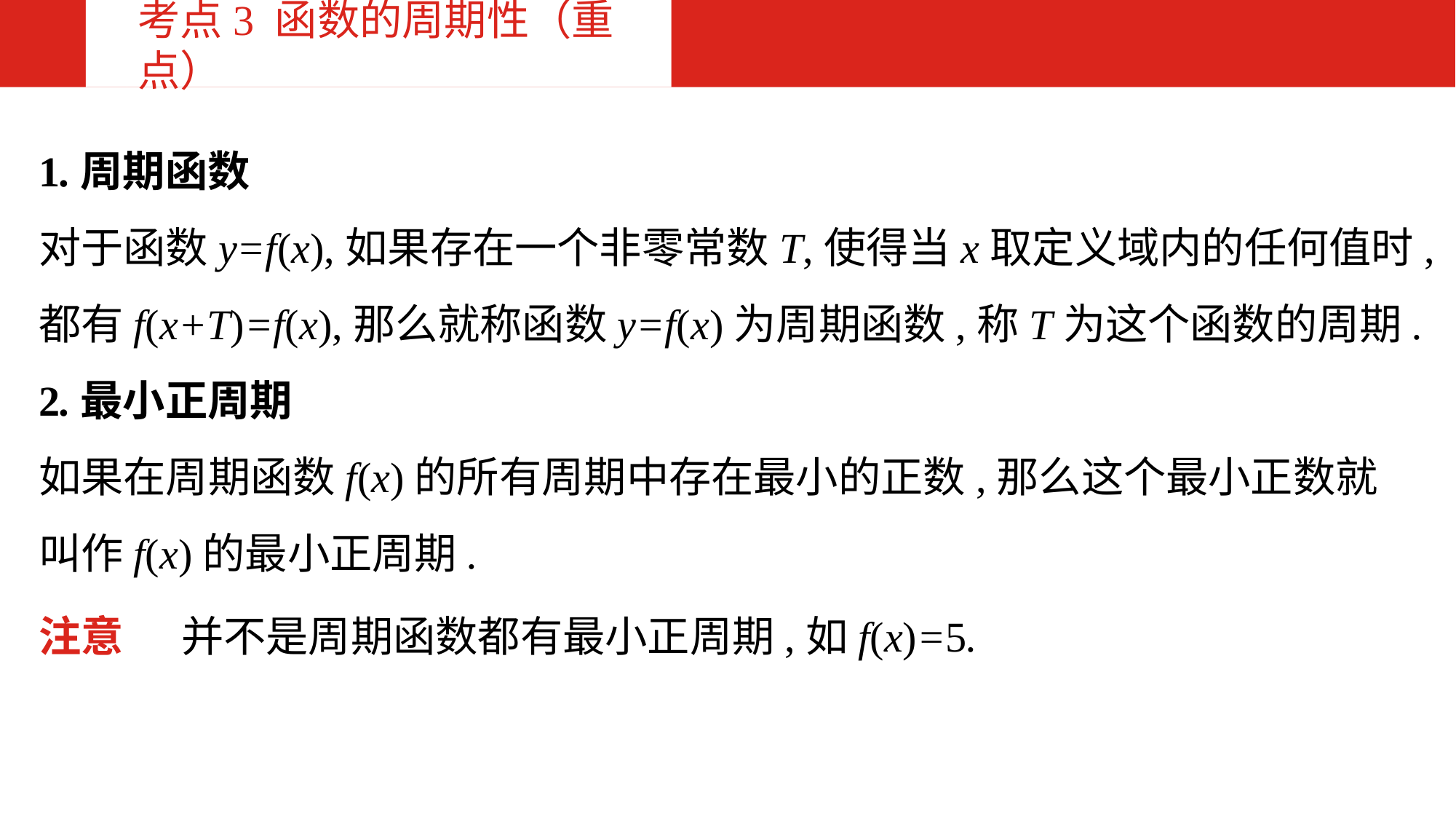

考点3 函数的周期性（重点）

1.周期函数
对于函数y=f(x),如果存在一个非零常数T,使得当x取定义域内的任何值时,都有f(x+T)=f(x),那么就称函数y=f(x)为周期函数,称T为这个函数的周期.
2.最小正周期
如果在周期函数f(x)的所有周期中存在最小的正数,那么这个最小正数就叫作f(x)的最小正周期.
注意      并不是周期函数都有最小正周期,如f(x)=5.